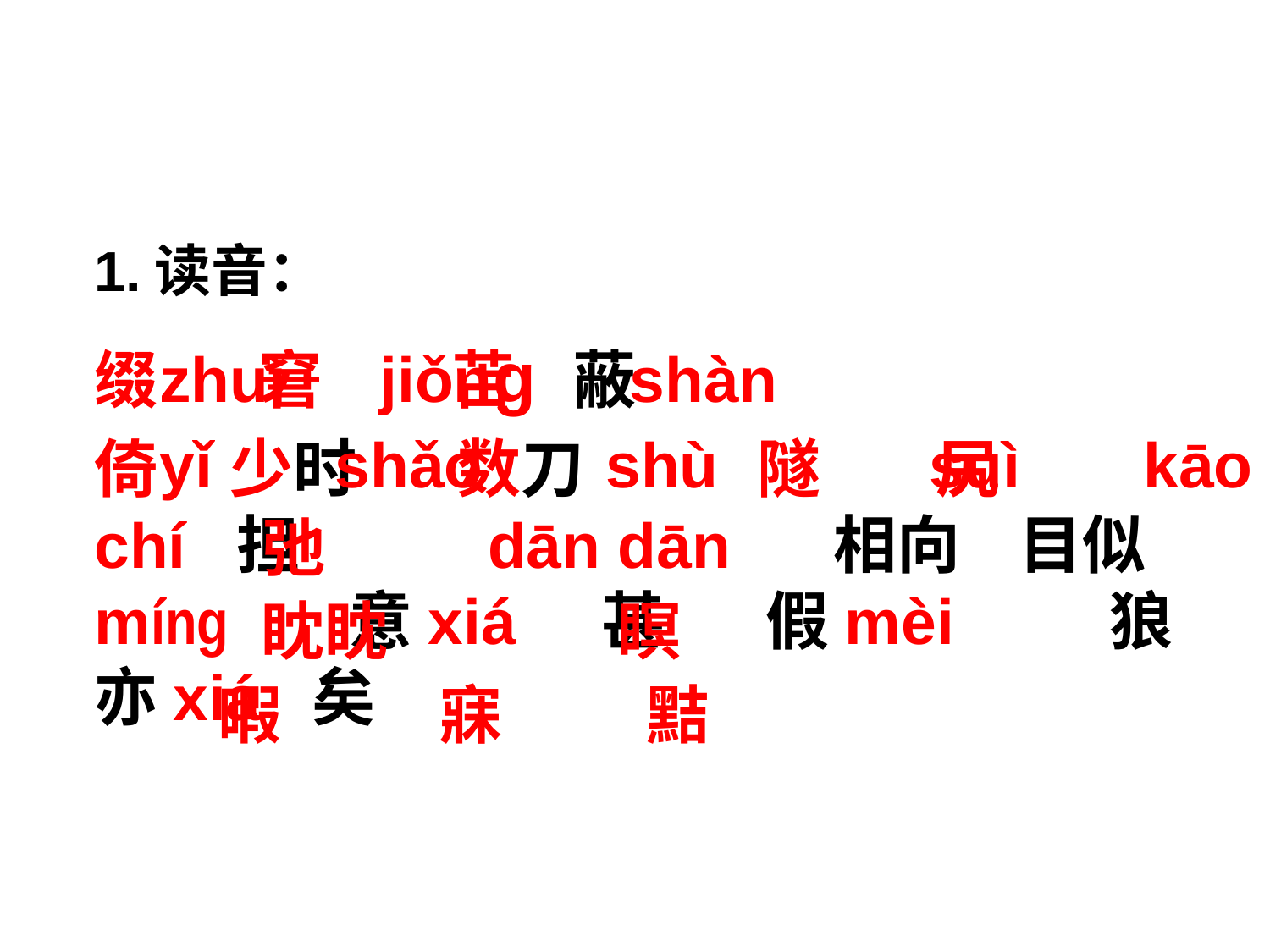

1.读音：
zhuì      jiǒnɡ      shàn
yǐ       shǎo       shù            suì       kāo        弛
      眈眈                瞑
   暇           寐          黠
缀       窘         苫    蔽
倚     少时       数刀            隧        尻        chí  担            dān dān     相向    目似míng      意xiá    甚       假mèi        狼亦xiá  矣